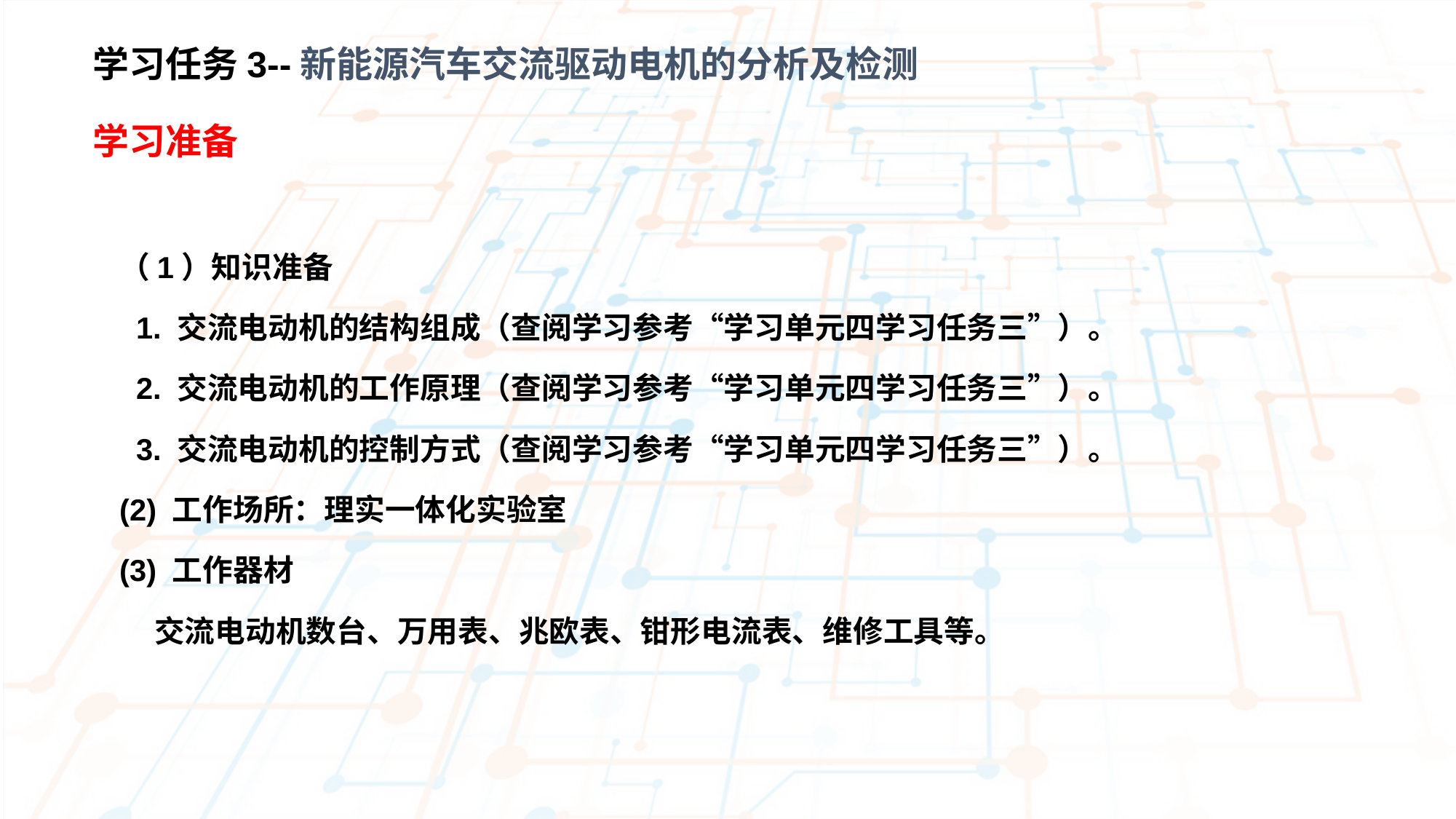

学习任务3--新能源汽车交流驱动电机的分析及检测
学习准备

（1）知识准备
  1. 交流电动机的结构组成（查阅学习参考“学习单元四学习任务三”）。
  2. 交流电动机的工作原理（查阅学习参考“学习单元四学习任务三”）。
  3. 交流电动机的控制方式（查阅学习参考“学习单元四学习任务三”）。
(2) 工作场所：理实一体化实验室
(3) 工作器材
    交流电动机数台、万用表、兆欧表、钳形电流表、维修工具等。